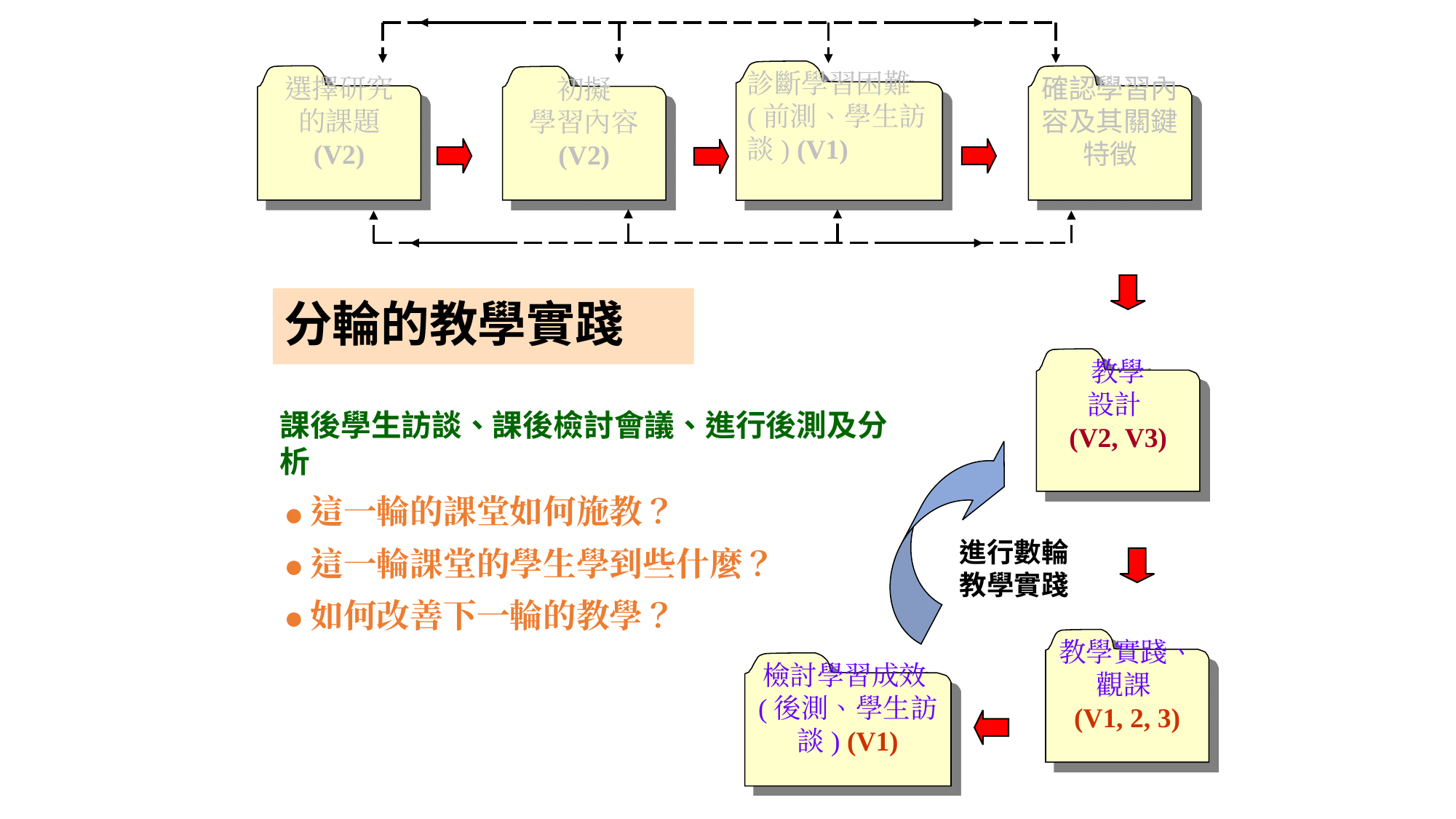

診斷學習困難 (前測、學生訪談) (V1)
選擇研究
的課題
(V2)
確認學習內容及其關鍵特徵

初擬
學習內容
(V2)

# 分輪的教學實踐
教學
設計
(V2, V3)
課後學生訪談、課後檢討會議、進行後測及分析

這一輪的課堂如何施教？
這一輪課堂的學生學到些什麼？
如何改善下一輪的教學？
進行數輪
教學實踐

教學實踐、觀課
(V1, 2, 3)
檢討學習成效(後測、學生訪談) (V1)